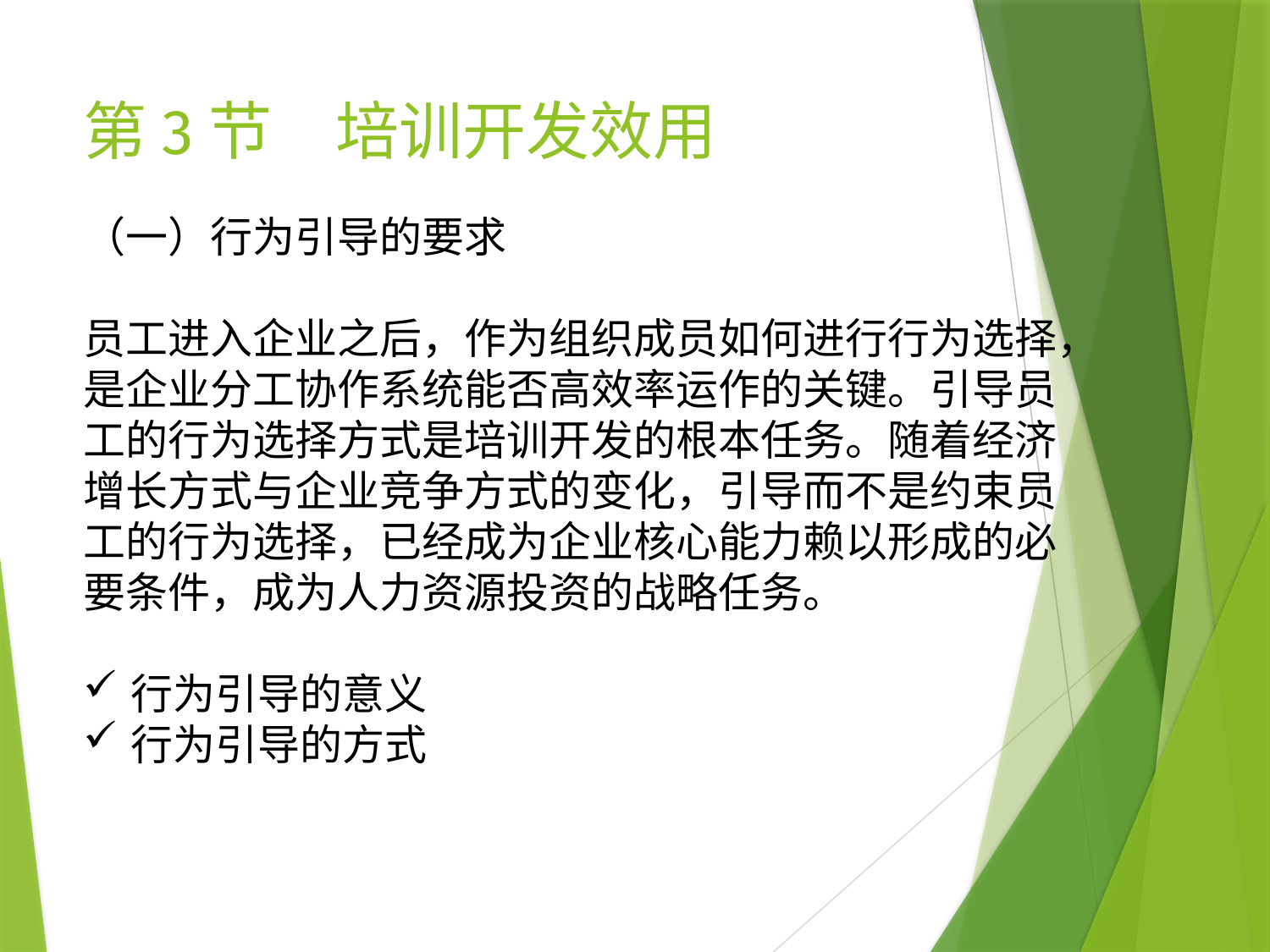

# 第3节　培训开发效用
（一）行为引导的要求

员工进入企业之后，作为组织成员如何进行行为选择，是企业分工协作系统能否高效率运作的关键。引导员工的行为选择方式是培训开发的根本任务。随着经济增长方式与企业竞争方式的变化，引导而不是约束员工的行为选择，已经成为企业核心能力赖以形成的必要条件，成为人力资源投资的战略任务。

行为引导的意义
行为引导的方式